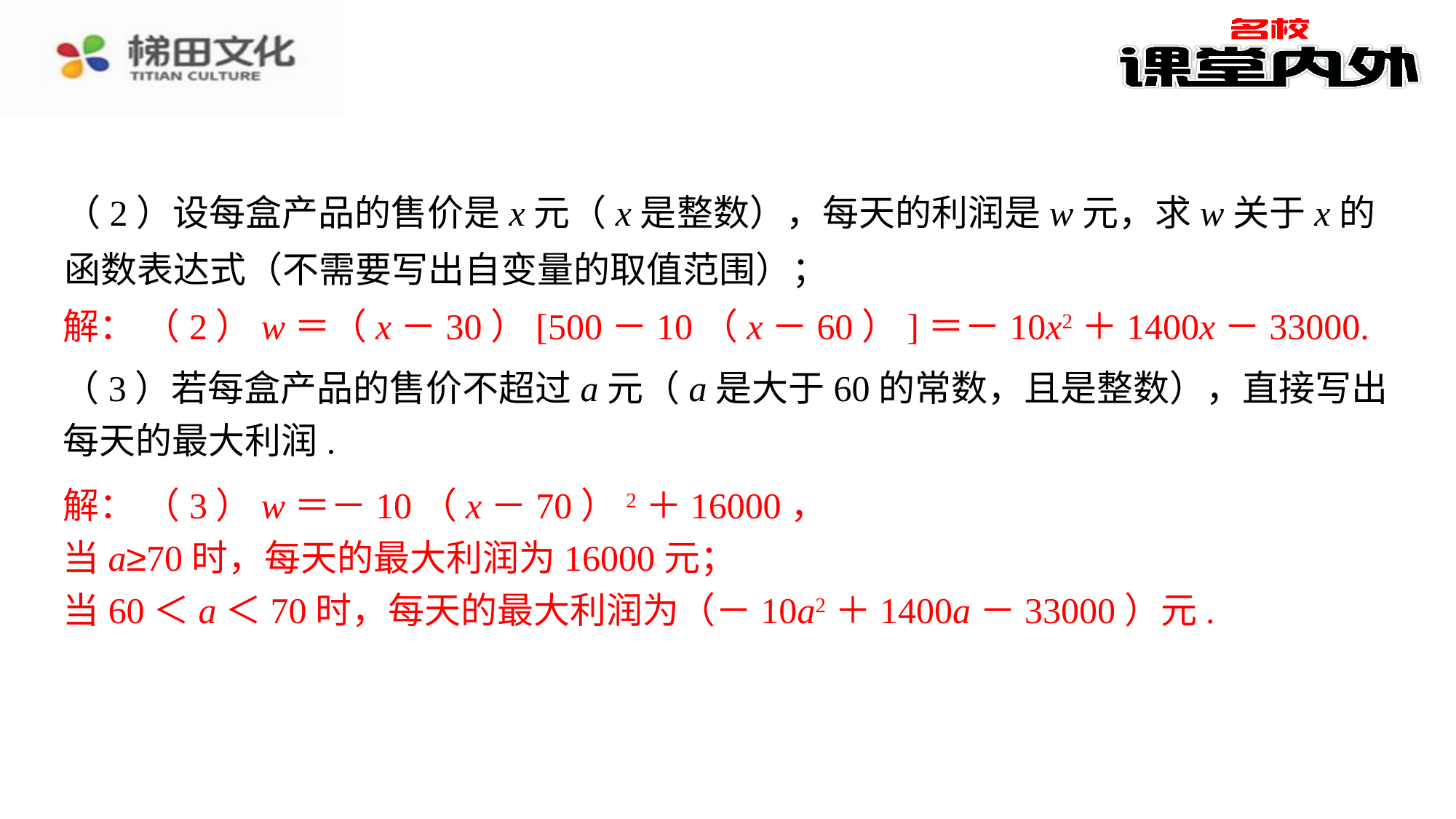

（2）设每盒产品的售价是x元（x是整数），每天的利润是w元，求w关于x的函数表达式（不需要写出自变量的取值范围）；
解： （2）w＝（x－30）[500－10（x－60）]＝－10x2＋1400x－33000.
（3）若每盒产品的售价不超过a元（a是大于60的常数，且是整数），直接写出每天的最大利润.每天的最大利润为（－10a2＋1400a－33000）元.⁠
解： （3）w＝－10（x－70）2＋16000，
当a≥70时，每天的最大利润为16000元；
当60＜a＜70时，每天的最大利润为（－10a2＋1400a－33000）元.